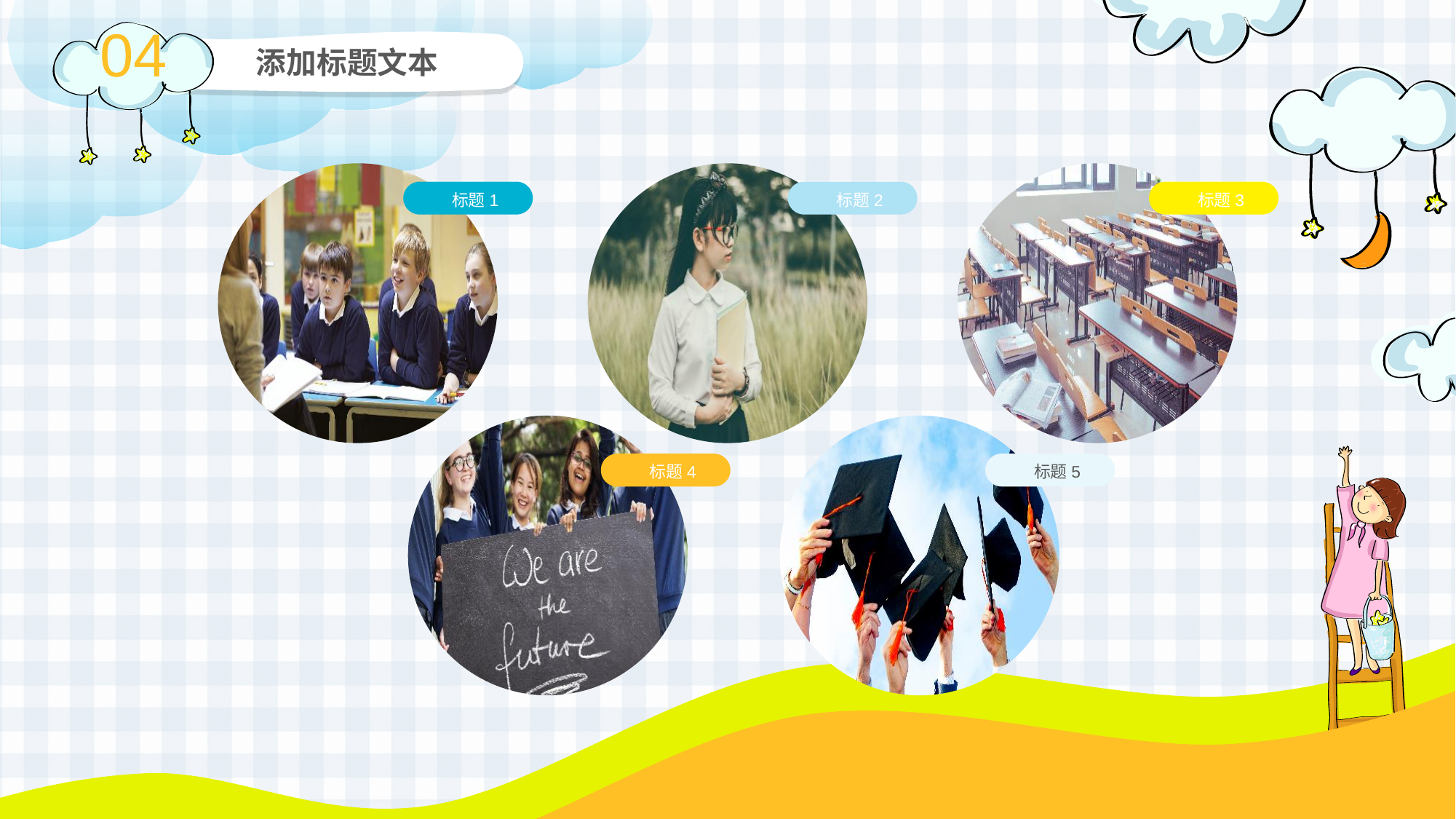

04

添加标题文本

标题1
标题2
标题3

标题4
标题5